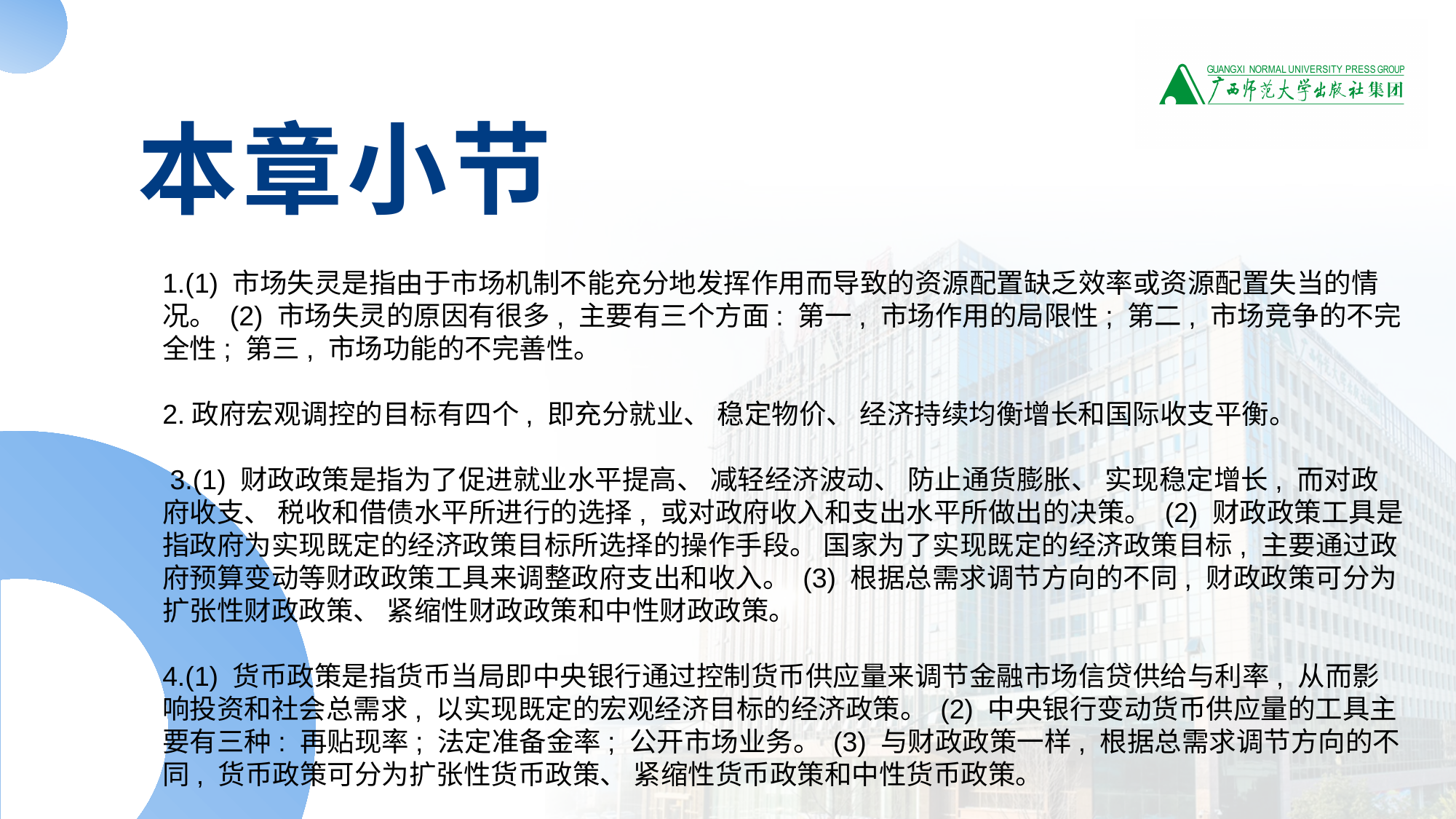

本章小节
1.(1) 市场失灵是指由于市场机制不能充分地发挥作用而导致的资源配置缺乏效率或资源配置失当的情况。 (2) 市场失灵的原因有很多, 主要有三个方面: 第一, 市场作用的局限性; 第二, 市场竞争的不完全性; 第三, 市场功能的不完善性。

2.政府宏观调控的目标有四个, 即充分就业、 稳定物价、 经济持续均衡增长和国际收支平衡。

 3.(1) 财政政策是指为了促进就业水平提高、 减轻经济波动、 防止通货膨胀、 实现稳定增长, 而对政府收支、 税收和借债水平所进行的选择, 或对政府收入和支出水平所做出的决策。 (2) 财政政策工具是指政府为实现既定的经济政策目标所选择的操作手段。 国家为了实现既定的经济政策目标, 主要通过政府预算变动等财政政策工具来调整政府支出和收入。 (3) 根据总需求调节方向的不同, 财政政策可分为扩张性财政政策、 紧缩性财政政策和中性财政政策。

4.(1) 货币政策是指货币当局即中央银行通过控制货币供应量来调节金融市场信贷供给与利率, 从而影响投资和社会总需求, 以实现既定的宏观经济目标的经济政策。 (2) 中央银行变动货币供应量的工具主要有三种: 再贴现率; 法定准备金率; 公开市场业务。 (3) 与财政政策一样, 根据总需求调节方向的不同, 货币政策可分为扩张性货币政策、 紧缩性货币政策和中性货币政策。